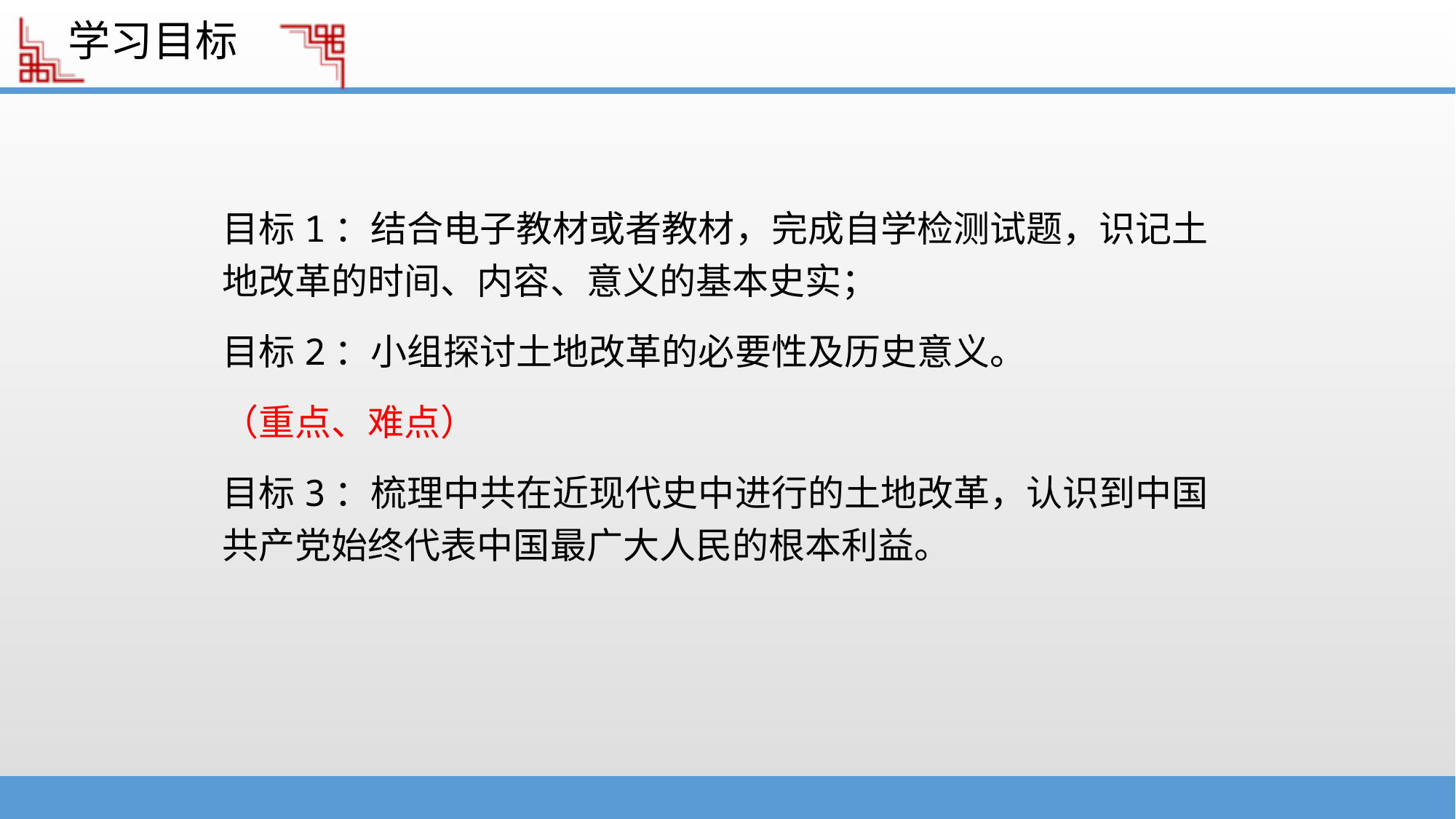

目标1：结合电子教材或者教材，完成自学检测试题，识记土地改革的时间、内容、意义的基本史实；
目标2：小组探讨土地改革的必要性及历史意义。
（重点、难点）
目标3：梳理中共在近现代史中进行的土地改革，认识到中国共产党始终代表中国最广大人民的根本利益。